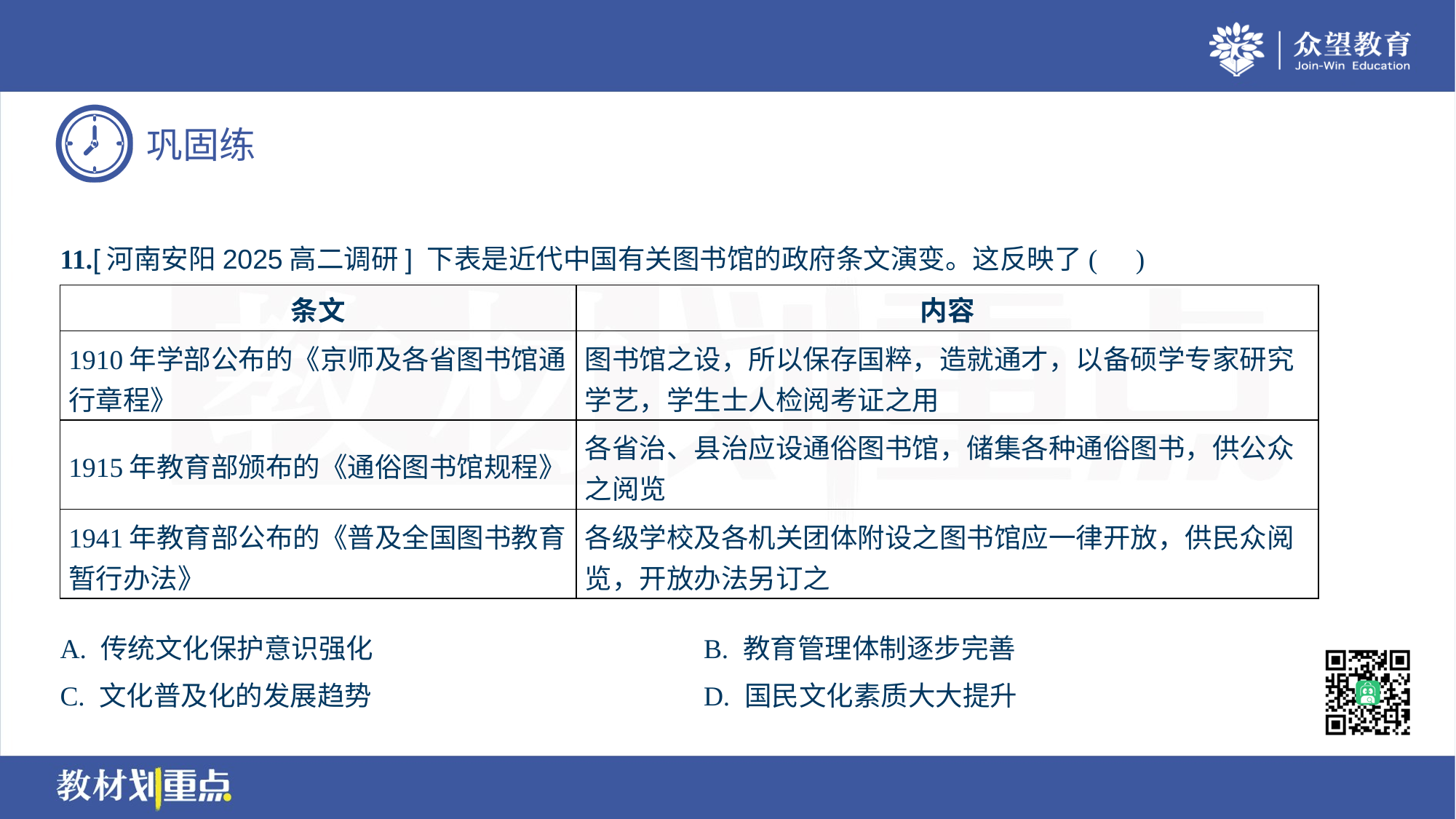

11.[河南安阳2025高二调研] 下表是近代中国有关图书馆的政府条文演变。这反映了(     )
| 条文 | 内容 |
| --- | --- |
| 1910年学部公布的《京师及各省图书馆通 行章程》 | 图书馆之设，所以保存国粹，造就通才，以备硕学专家研究 学艺，学生士人检阅考证之用 |
| 1915年教育部颁布的《通俗图书馆规程》 | 各省治、县治应设通俗图书馆，储集各种通俗图书，供公众 之阅览 |
| 1941年教育部公布的《普及全国图书教育 暂行办法》 | 各级学校及各机关团体附设之图书馆应一律开放，供民众阅 览，开放办法另订之 |
A. 传统文化保护意识强化	B. 教育管理体制逐步完善
C. 文化普及化的发展趋势	D. 国民文化素质大大提升